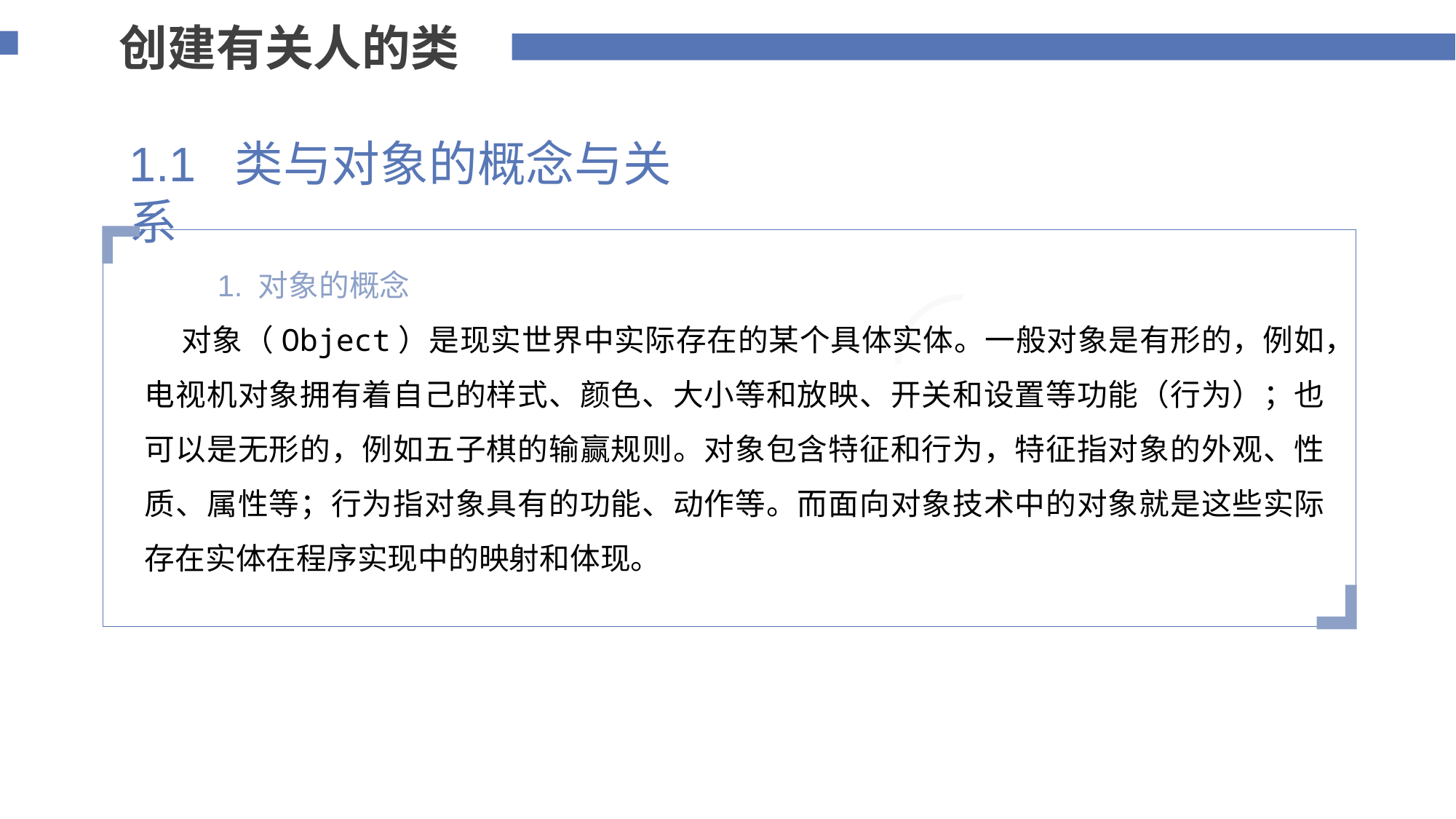

创建有关人的类

1.1  类与对象的概念与关系

    1. 对象的概念
    对象（Object）是现实世界中实际存在的某个具体实体。一般对象是有形的，例如，电视机对象拥有着自己的样式、颜色、大小等和放映、开关和设置等功能（行为）；也可以是无形的，例如五子棋的输赢规则。对象包含特征和行为，特征指对象的外观、性质、属性等；行为指对象具有的功能、动作等。而面向对象技术中的对象就是这些实际存在实体在程序实现中的映射和体现。
添加标题内容
您的内容打在这里，或者通过复制您的文本后，在此框中选择粘贴，并选择只保留文字。

75%